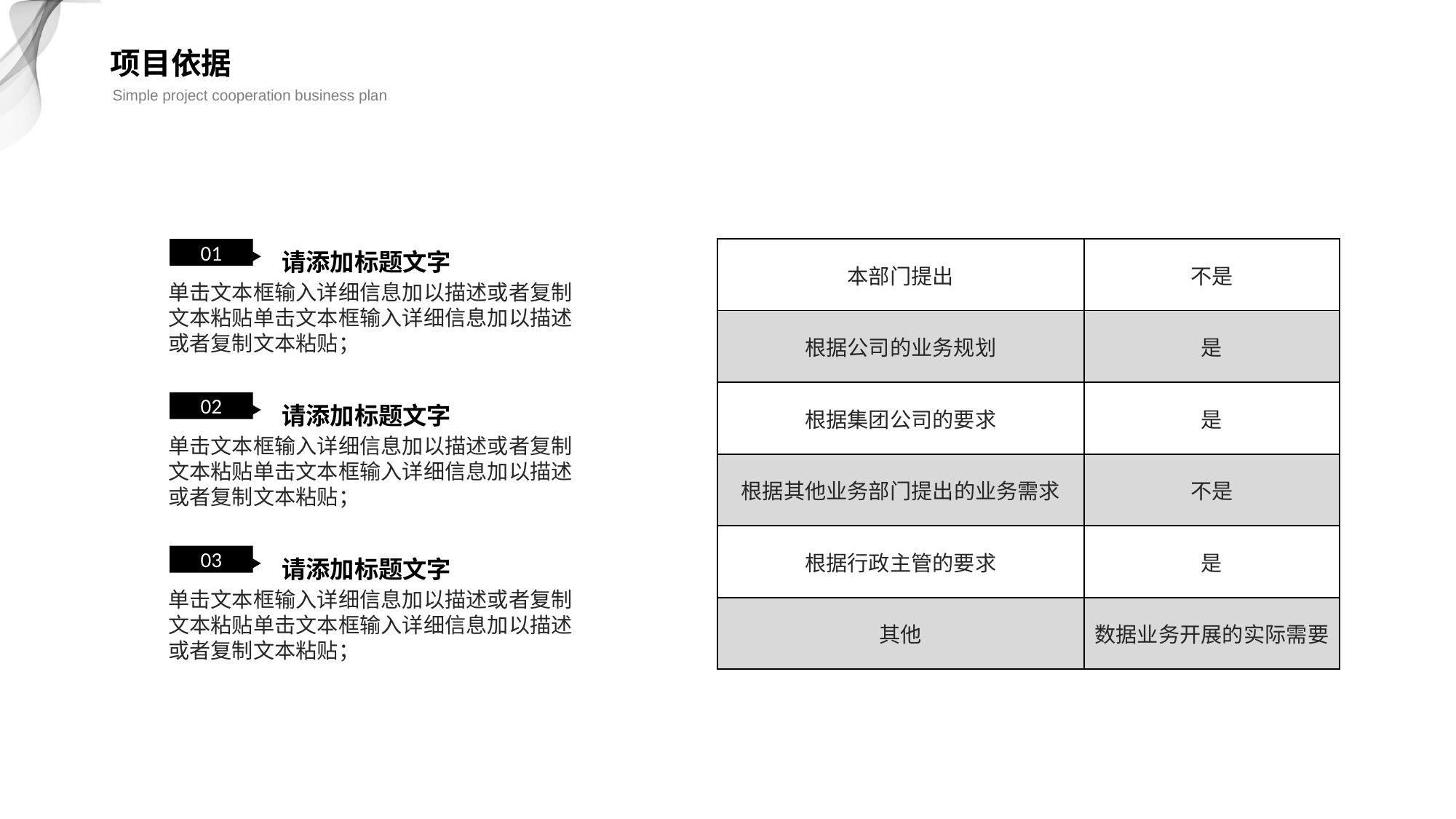

项目依据
Simple project cooperation business plan
请添加标题文字
01

单击文本框输入详细信息加以描述或者复制文本粘贴单击文本框输入详细信息加以描述或者复制文本粘贴；
| 本部门提出 | 不是 |
| --- | --- |
| 根据公司的业务规划 | 是 |
| 根据集团公司的要求 | 是 |
| 根据其他业务部门提出的业务需求 | 不是 |
| 根据行政主管的要求 | 是 |
| 其他 | 数据业务开展的实际需要 |
请添加标题文字
02

单击文本框输入详细信息加以描述或者复制文本粘贴单击文本框输入详细信息加以描述或者复制文本粘贴；
请添加标题文字
03

单击文本框输入详细信息加以描述或者复制文本粘贴单击文本框输入详细信息加以描述或者复制文本粘贴；